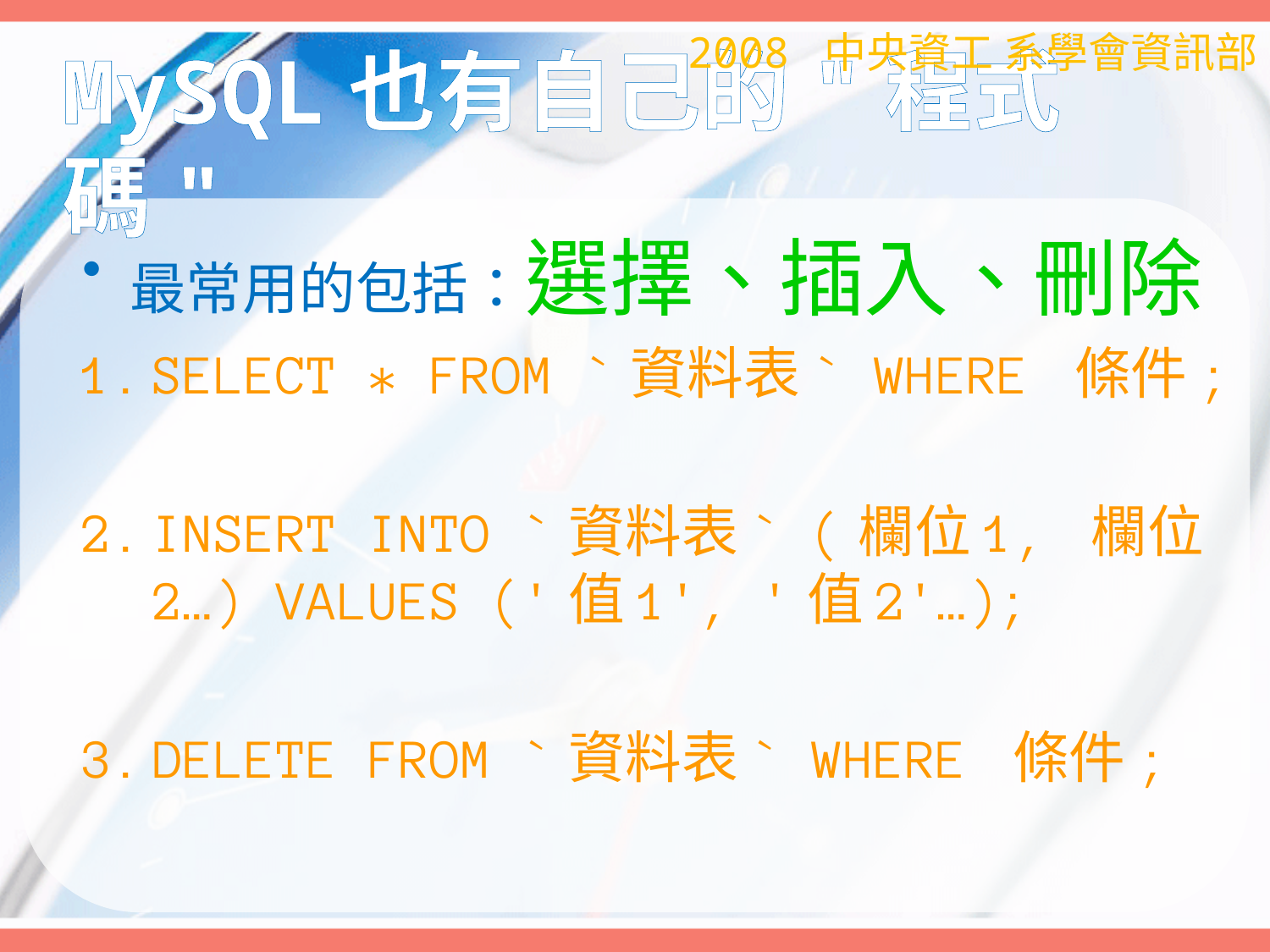

2008 中央資工 系學會資訊部
# MySQL也有自己的"程式碼"

最常用的包括：選擇、插入、刪除
SELECT * FROM `資料表` WHERE 條件;

INSERT INTO `資料表` (欄位1, 欄位2…) VALUES ('值1', '值2'…);

DELETE FROM `資料表` WHERE 條件;